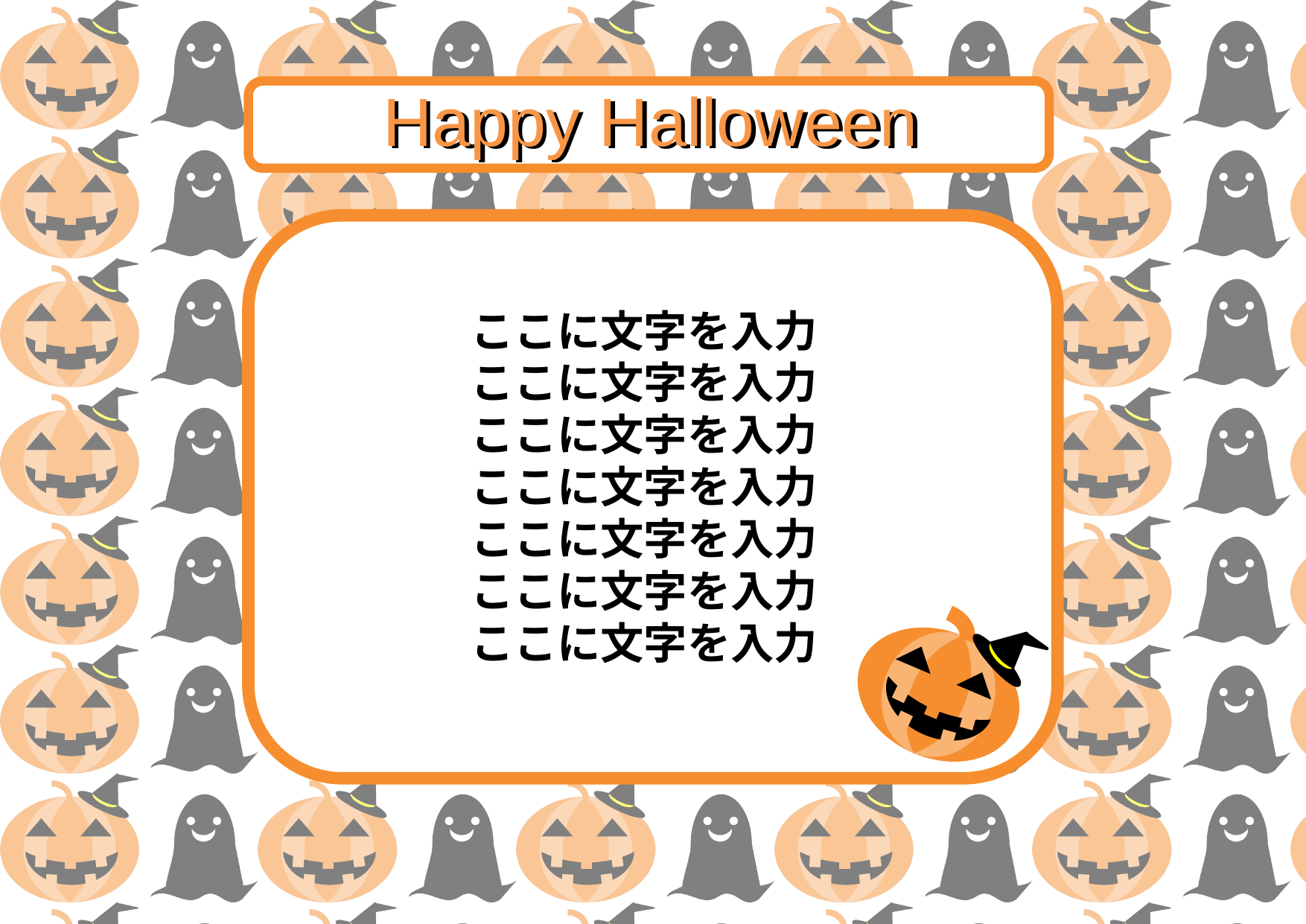

Happy Halloween
Happy Halloween

ここに文字を入力
ここに文字を入力
ここに文字を入力
ここに文字を入力
ここに文字を入力
ここに文字を入力
ここに文字を入力